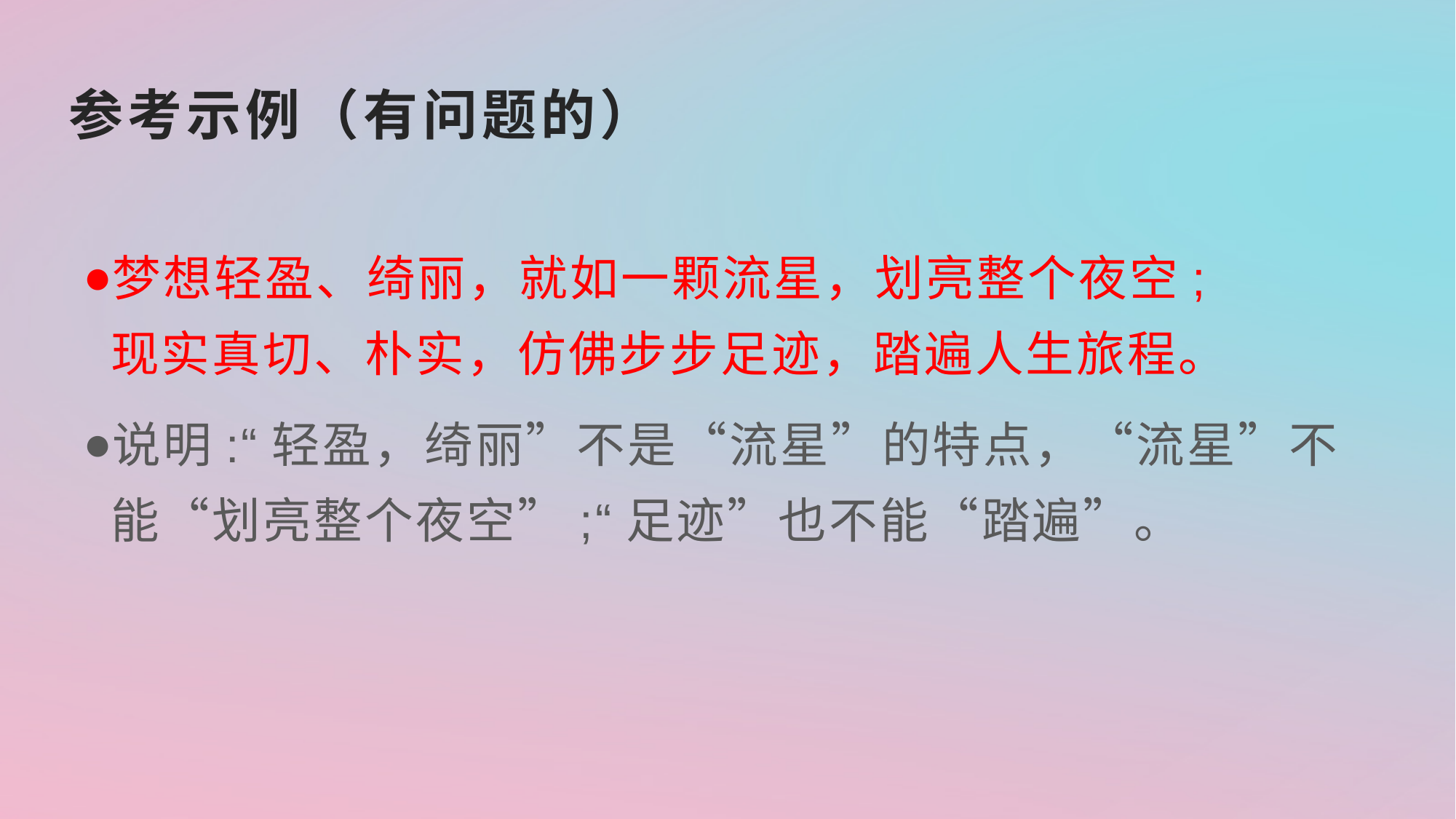

# 参考示例（有问题的）
梦想轻盈、绮丽，就如一颗流星，划亮整个夜空;
现实真切、朴实，仿佛步步足迹，踏遍人生旅程。
说明:“轻盈，绮丽”不是“流星”的特点，“流星”不能“划亮整个夜空”;“足迹”也不能“踏遍”。